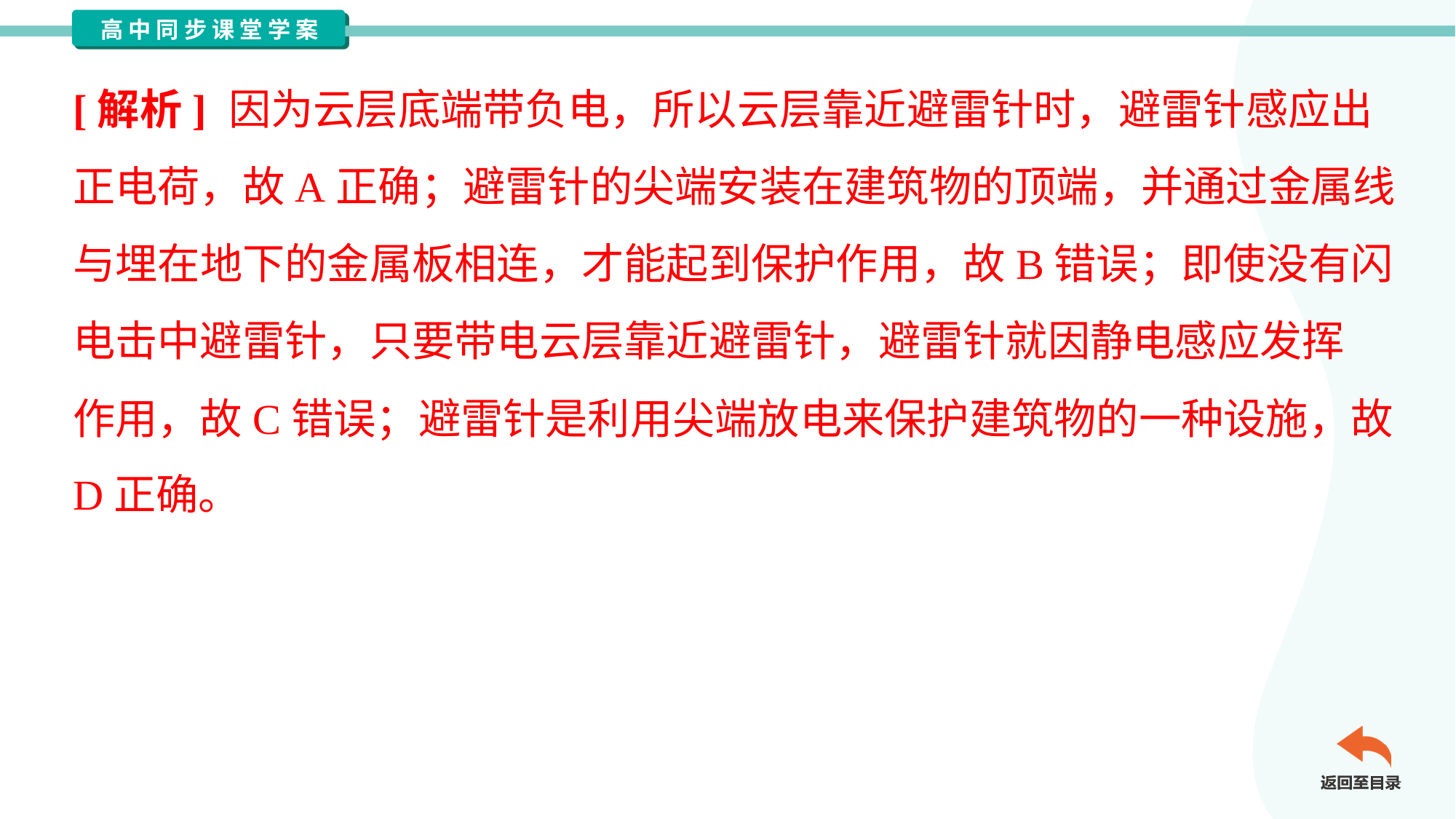

[解析] 因为云层底端带负电，所以云层靠近避雷针时，避雷针感应出
正电荷，故A正确；避雷针的尖端安装在建筑物的顶端，并通过金属线
与埋在地下的金属板相连，才能起到保护作用，故B错误；即使没有闪
电击中避雷针，只要带电云层靠近避雷针，避雷针就因静电感应发挥
作用，故C错误；避雷针是利用尖端放电来保护建筑物的一种设施，故
D正确。